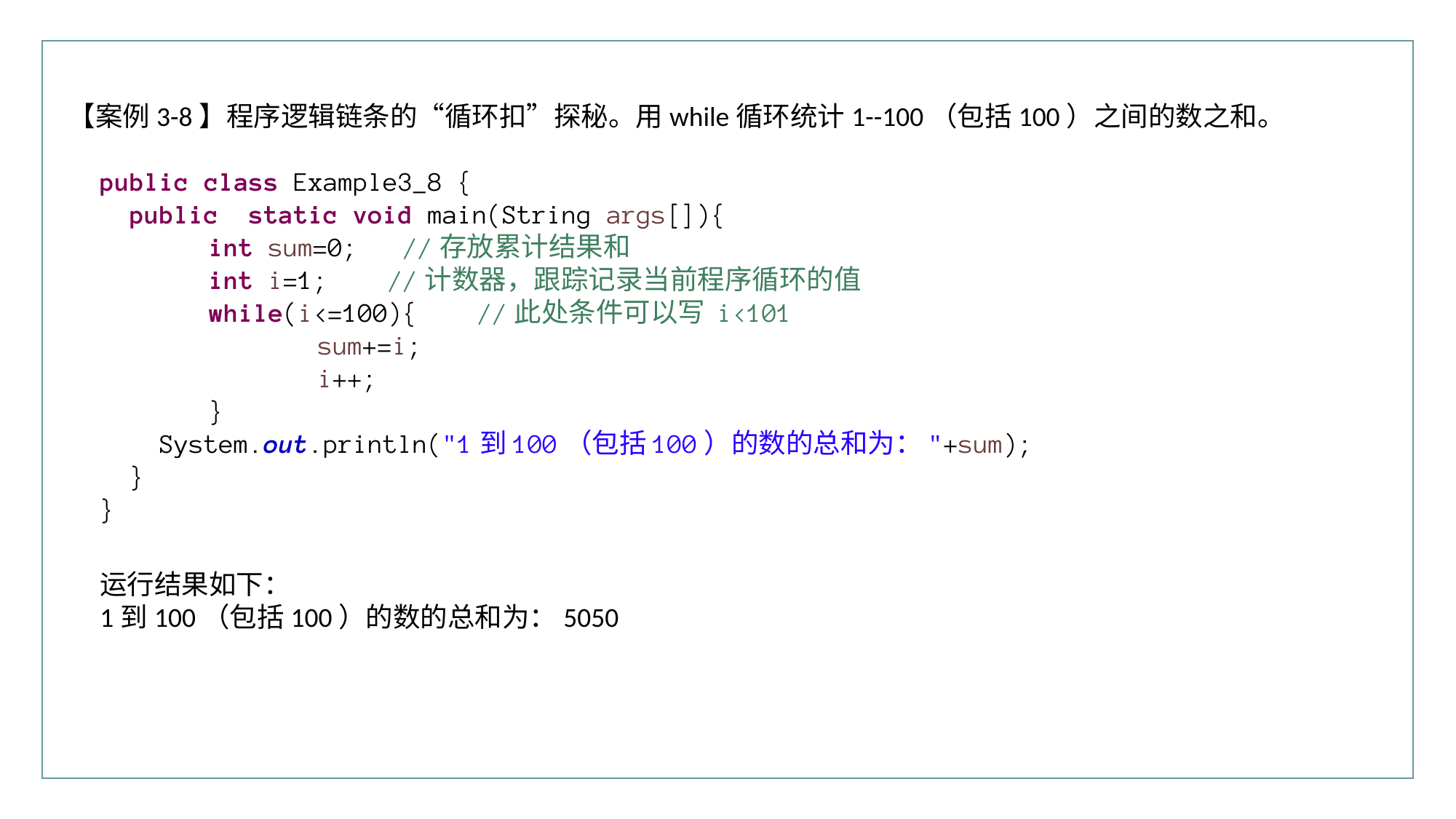

【案例3-8】程序逻辑链条的“循环扣”探秘。用while循环统计1--100（包括100）之间的数之和。
public class Example3_8 {
  public  static void main(String args[]){
	int sum=0;   //存放累计结果和
	int i=1;    //计数器，跟踪记录当前程序循环的值
	while(i<=100){    //此处条件可以写 i<101
		sum+=i;
		i++;
	}
    System.out.println("1到100（包括100）的数的总和为："+sum);
  }
}
运行结果如下：
1到100（包括100）的数的总和为：5050